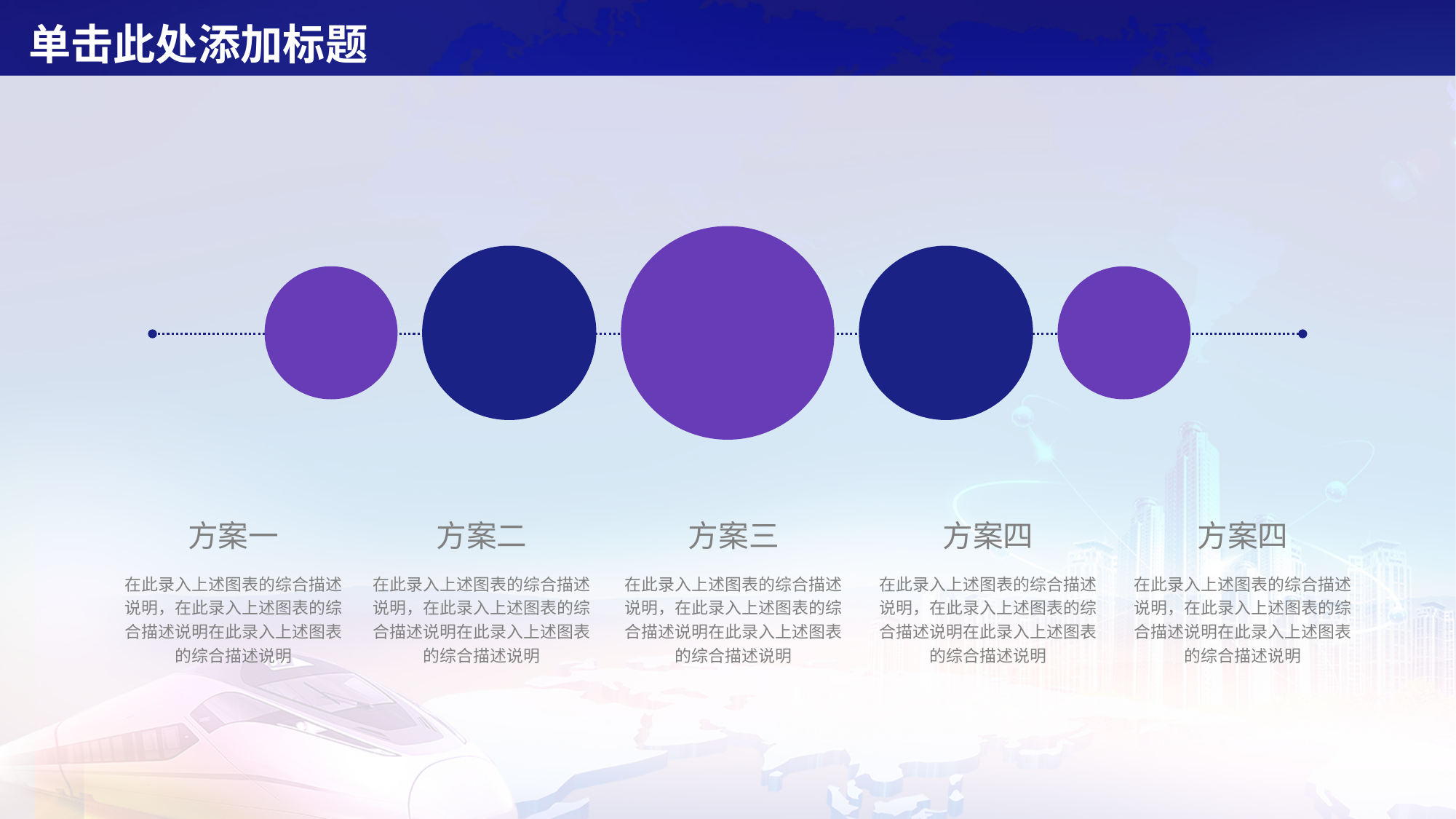

# 单击此处添加标题

方案一
方案二
方案三
方案四
方案四
在此录入上述图表的综合描述说明，在此录入上述图表的综合描述说明在此录入上述图表的综合描述说明
在此录入上述图表的综合描述说明，在此录入上述图表的综合描述说明在此录入上述图表的综合描述说明
在此录入上述图表的综合描述说明，在此录入上述图表的综合描述说明在此录入上述图表的综合描述说明
在此录入上述图表的综合描述说明，在此录入上述图表的综合描述说明在此录入上述图表的综合描述说明
在此录入上述图表的综合描述说明，在此录入上述图表的综合描述说明在此录入上述图表的综合描述说明